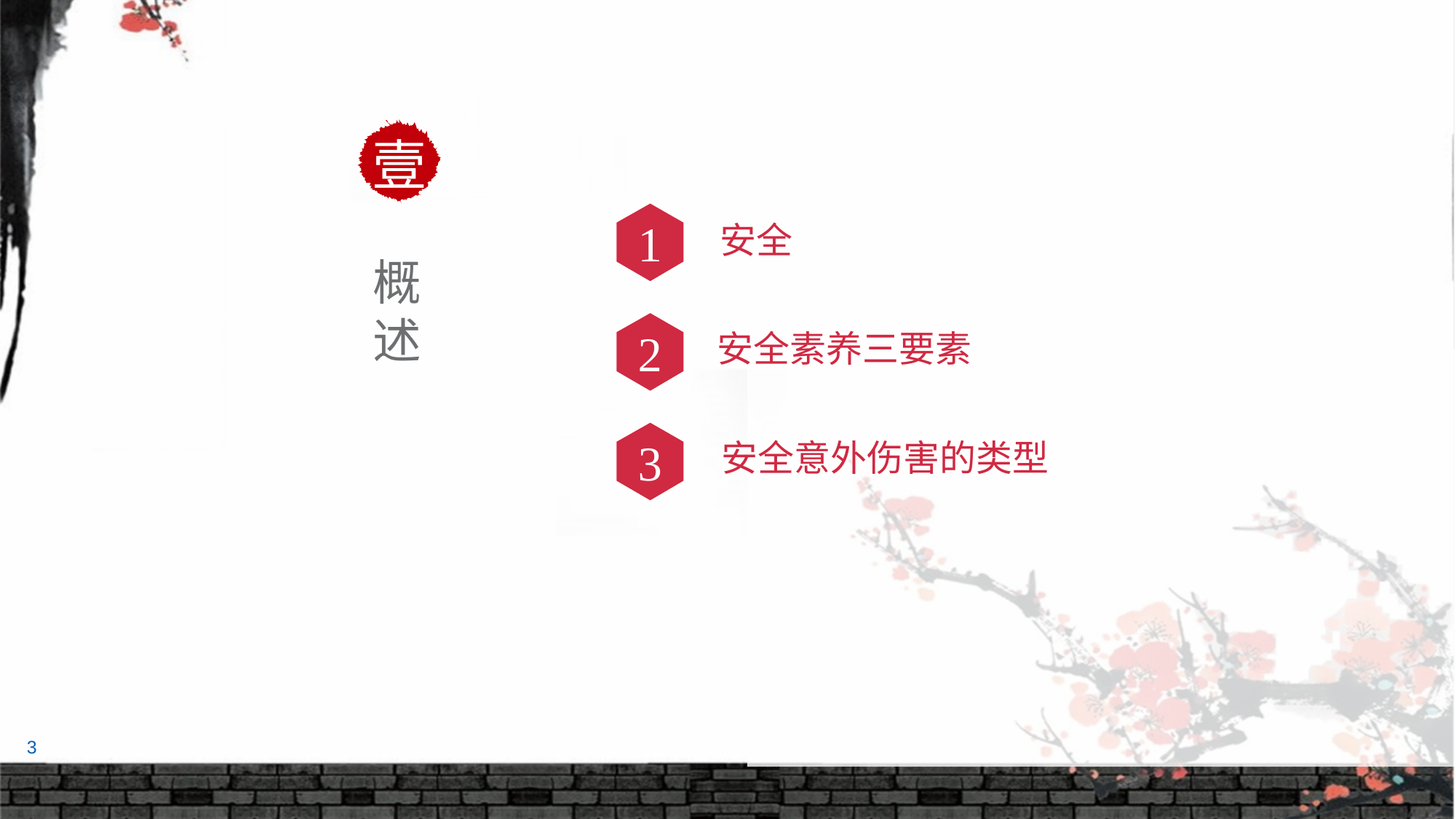

壹
1
安全
概述
2
安全素养三要素
3
安全意外伤害的类型
3